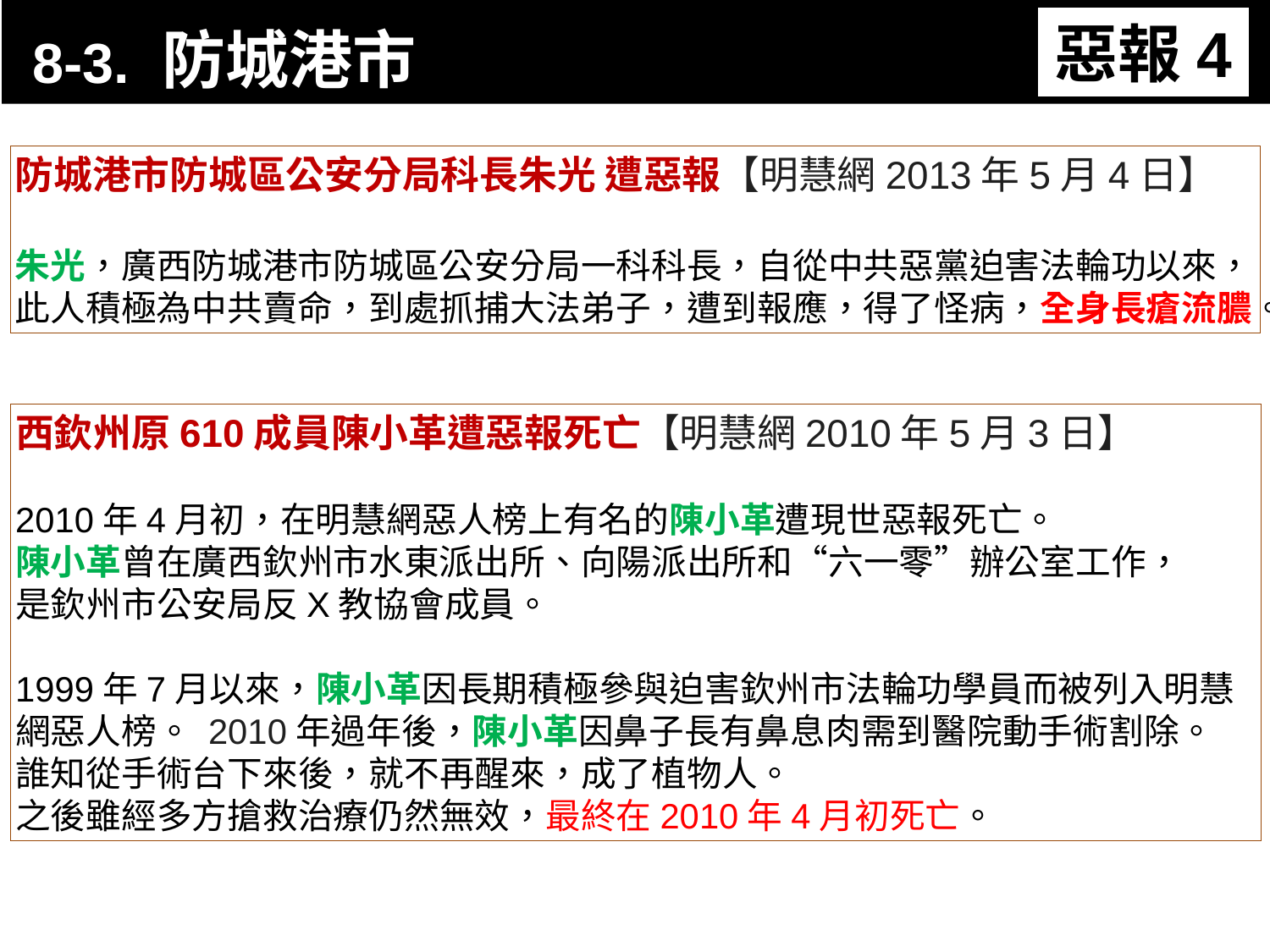

8-3. 防城港市

惡報4
11-3. XX市官員惡報實例
防城港市防城區公安分局科長朱光 遭惡報【明慧網2013年5月4日】

朱光，廣西防城港市防城區公安分局一科科長，自從中共惡黨迫害法輪功以來，此人積極為中共賣命，到處抓捕大法弟子，遭到報應，得了怪病，全身長瘡流膿。
西欽州原610成員陳小革遭惡報死亡【明慧網2010年5月3日】

2010年4月初，在明慧網惡人榜上有名的陳小革遭現世惡報死亡。
陳小革曾在廣西欽州市水東派出所、向陽派出所和“六一零”辦公室工作，
是欽州市公安局反X教協會成員。

1999年7月以來，陳小革因長期積極參與迫害欽州市法輪功學員而被列入明慧網惡人榜。 2010年過年後，陳小革因鼻子長有鼻息肉需到醫院動手術割除。
誰知從手術台下來後，就不再醒來，成了植物人。
之後雖經多方搶救治療仍然無效，最終在2010年4月初死亡。